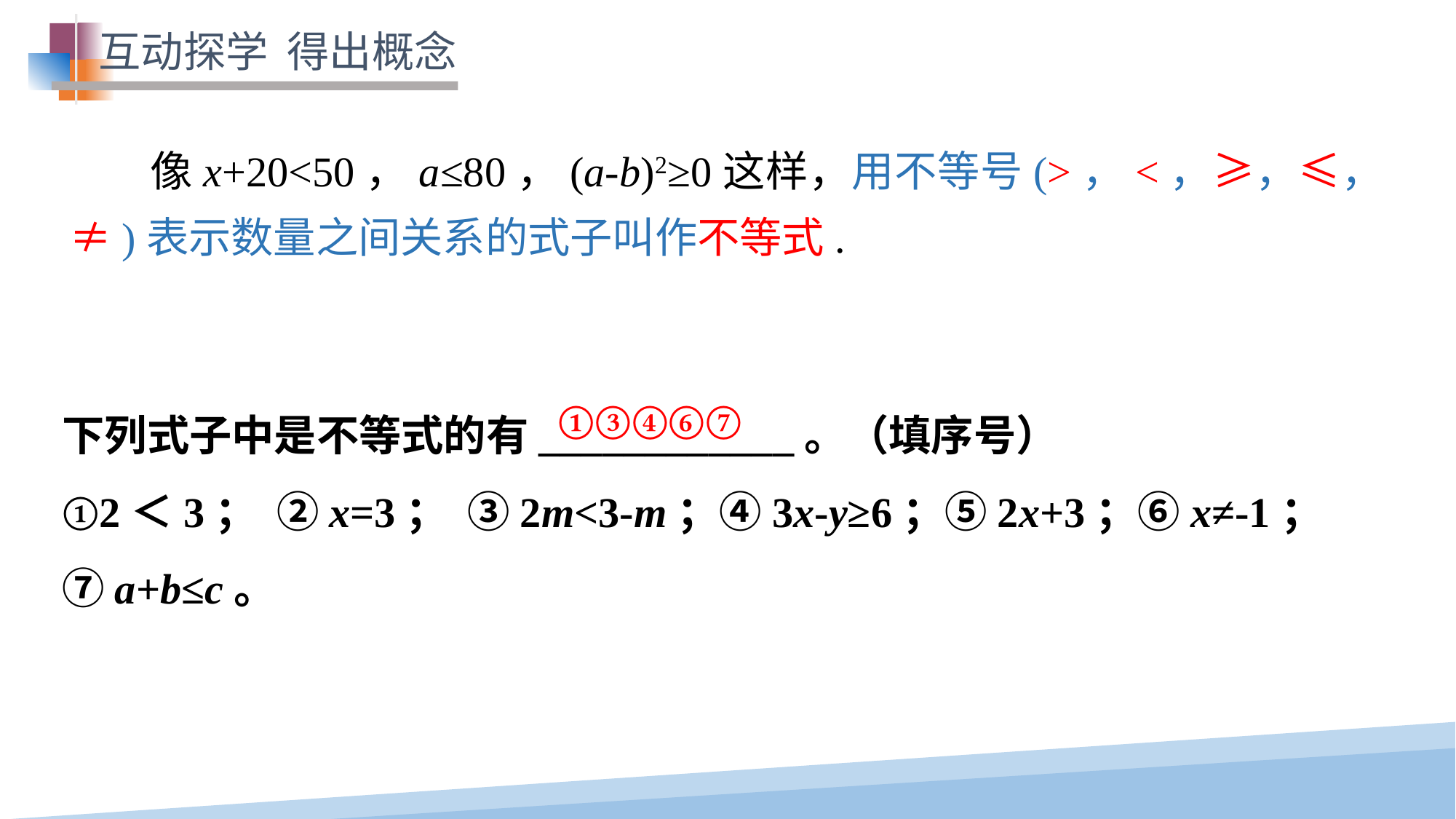

互动探学  得出概念
       像x+20<50，a≤80，(a-b)2≥0这样，用不等号(>，<，≥，≤，≠)表示数量之间关系的式子叫作不等式.
下列式子中是不等式的有____________。（填序号）
①2＜3；  ②x=3；  ③2m<3-m；④3x-y≥6；⑤2x+3；⑥x≠-1；⑦a+b≤c。
①③④⑥⑦